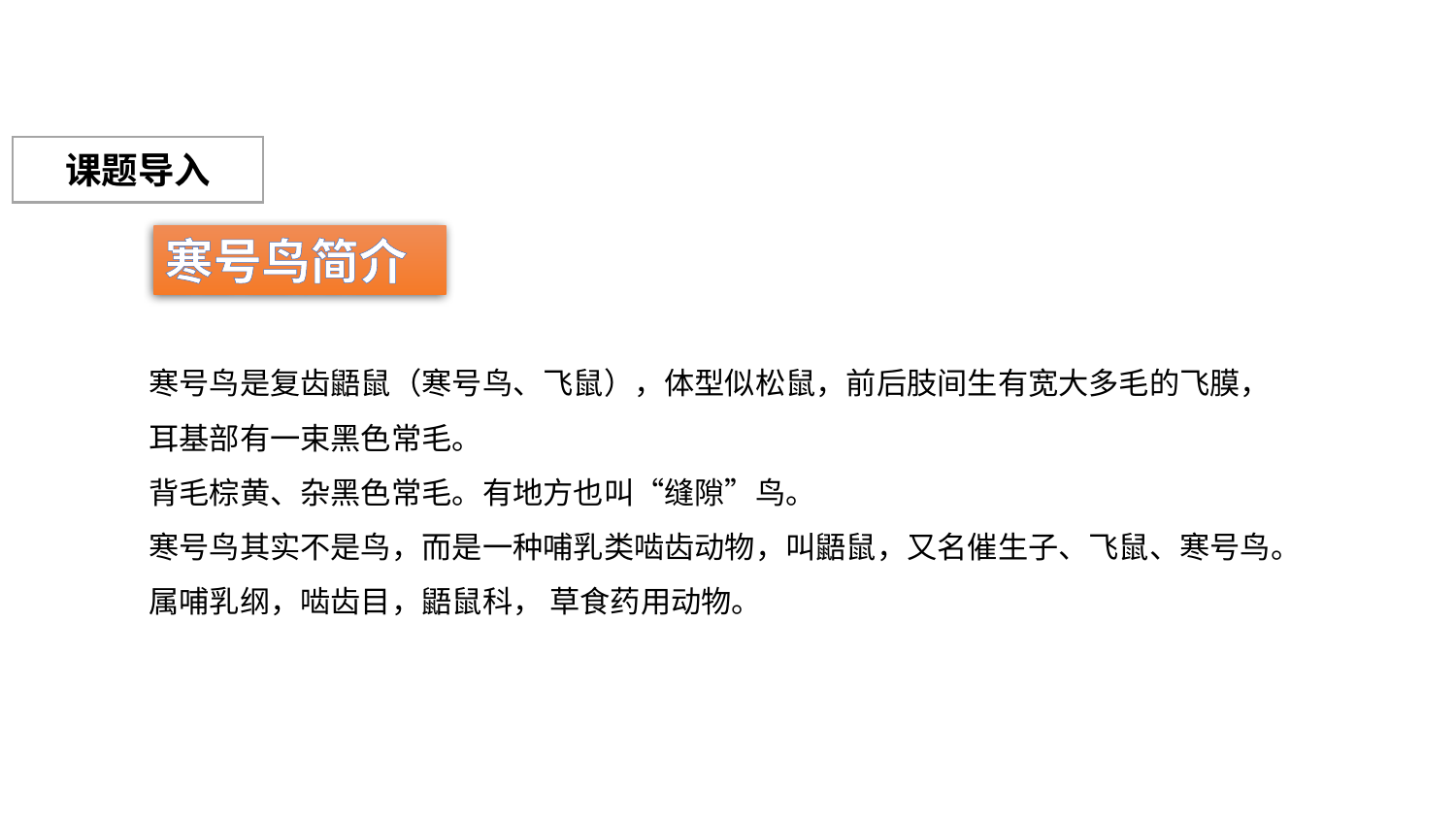

课题导入
寒号鸟简介
寒号鸟是复齿鼯鼠（寒号鸟、飞鼠），体型似松鼠，前后肢间生有宽大多毛的飞膜，
耳基部有一束黑色常毛。
背毛棕黄、杂黑色常毛。有地方也叫“缝隙”鸟。
寒号鸟其实不是鸟，而是一种哺乳类啮齿动物，叫鼯鼠，又名催生子、飞鼠、寒号鸟。
属哺乳纲，啮齿目，鼯鼠科， 草食药用动物。